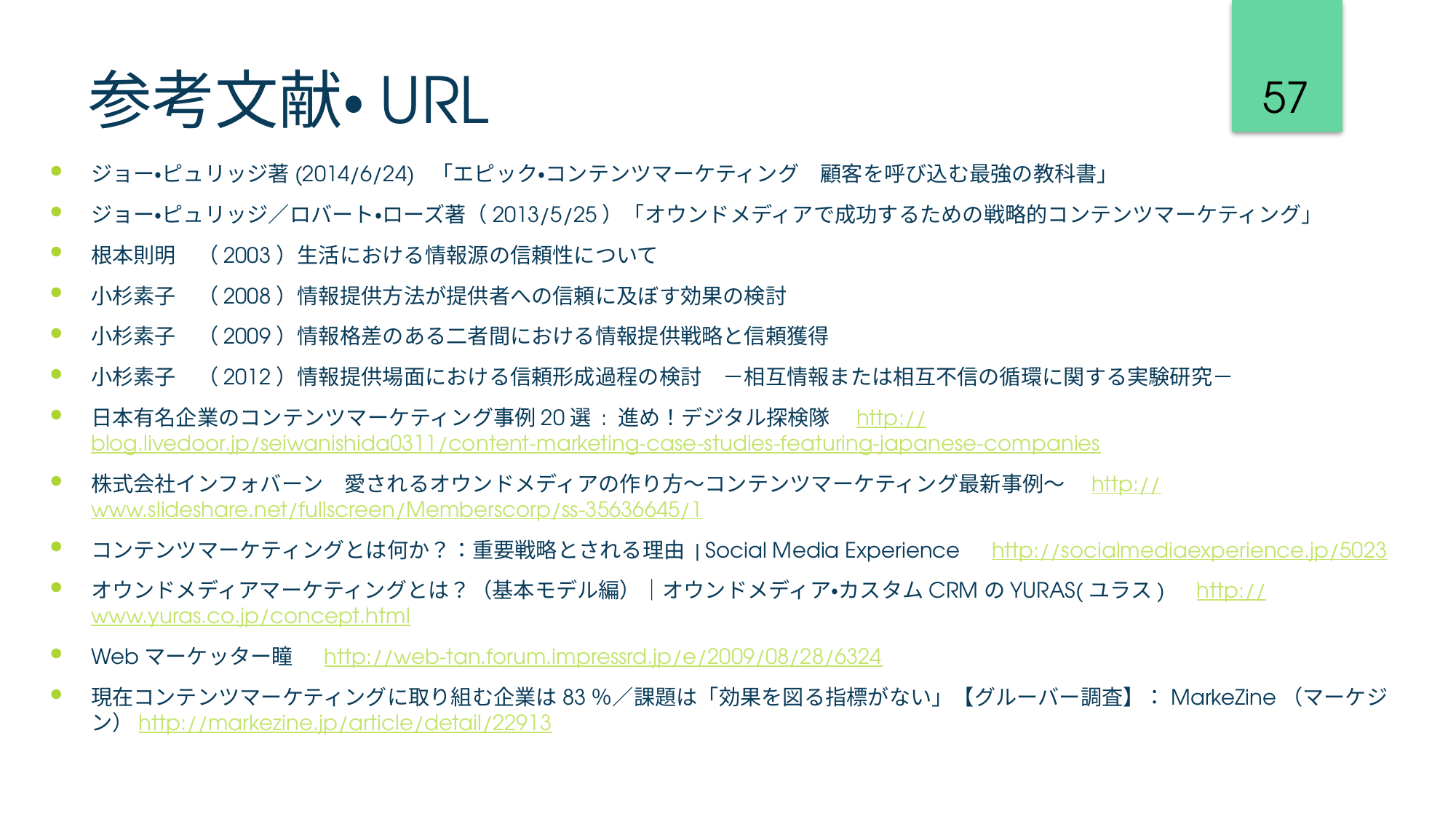

57
# 参考文献・URL
ジョー・ピュリッジ著(2014/6/24)  「エピック・コンテンツマーケティング　顧客を呼び込む最強の教科書」
ジョー・ピュリッジ／ロバート・ローズ著（2013/5/25）「オウンドメディアで成功するための戦略的コンテンツマーケティング」
根本則明　（2003）生活における情報源の信頼性について
小杉素子　（2008）情報提供方法が提供者への信頼に及ぼす効果の検討
小杉素子　（2009）情報格差のある二者間における情報提供戦略と信頼獲得
小杉素子　（2012）情報提供場面における信頼形成過程の検討　－相互情報または相互不信の循環に関する実験研究－
日本有名企業のコンテンツマーケティング事例20選 : 進め！デジタル探検隊　http://blog.livedoor.jp/seiwanishida0311/content-marketing-case-studies-featuring-japanese-companies
株式会社インフォバーン　愛されるオウンドメディアの作り方〜コンテンツマーケティング最新事例〜　http://www.slideshare.net/fullscreen/Memberscorp/ss-35636645/1
コンテンツマーケティングとは何か？：重要戦略とされる理由 | Social Media Experience　http://socialmediaexperience.jp/5023
オウンドメディアマーケティングとは？（基本モデル編）｜オウンドメディア・カスタムCRMのYURAS(ユラス)　http://www.yuras.co.jp/concept.html
Webマーケッター瞳　 http://web-tan.forum.impressrd.jp/e/2009/08/28/6324
現在コンテンツマーケティングに取り組む企業は83％／課題は「効果を図る指標がない」【グルーバー調査】：MarkeZine（マーケジン）http://markezine.jp/article/detail/22913